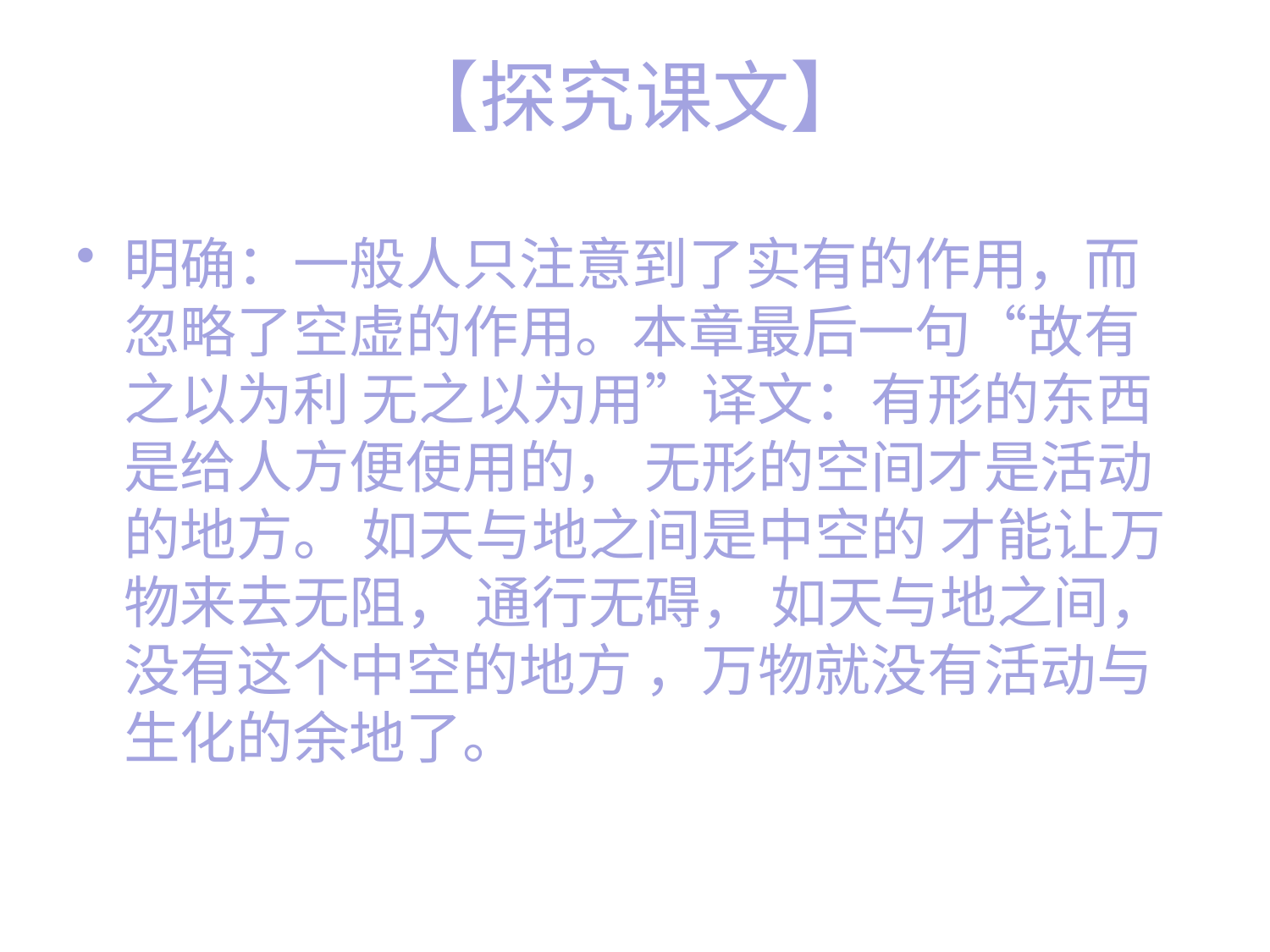

# 【探究课文】
明确：一般人只注意到了实有的作用，而忽略了空虚的作用。本章最后一句“故有之以为利 无之以为用”译文：有形的东西是给人方便使用的， 无形的空间才是活动的地方。 如天与地之间是中空的 才能让万物来去无阻， 通行无碍， 如天与地之间， 没有这个中空的地方 ，万物就没有活动与生化的余地了。